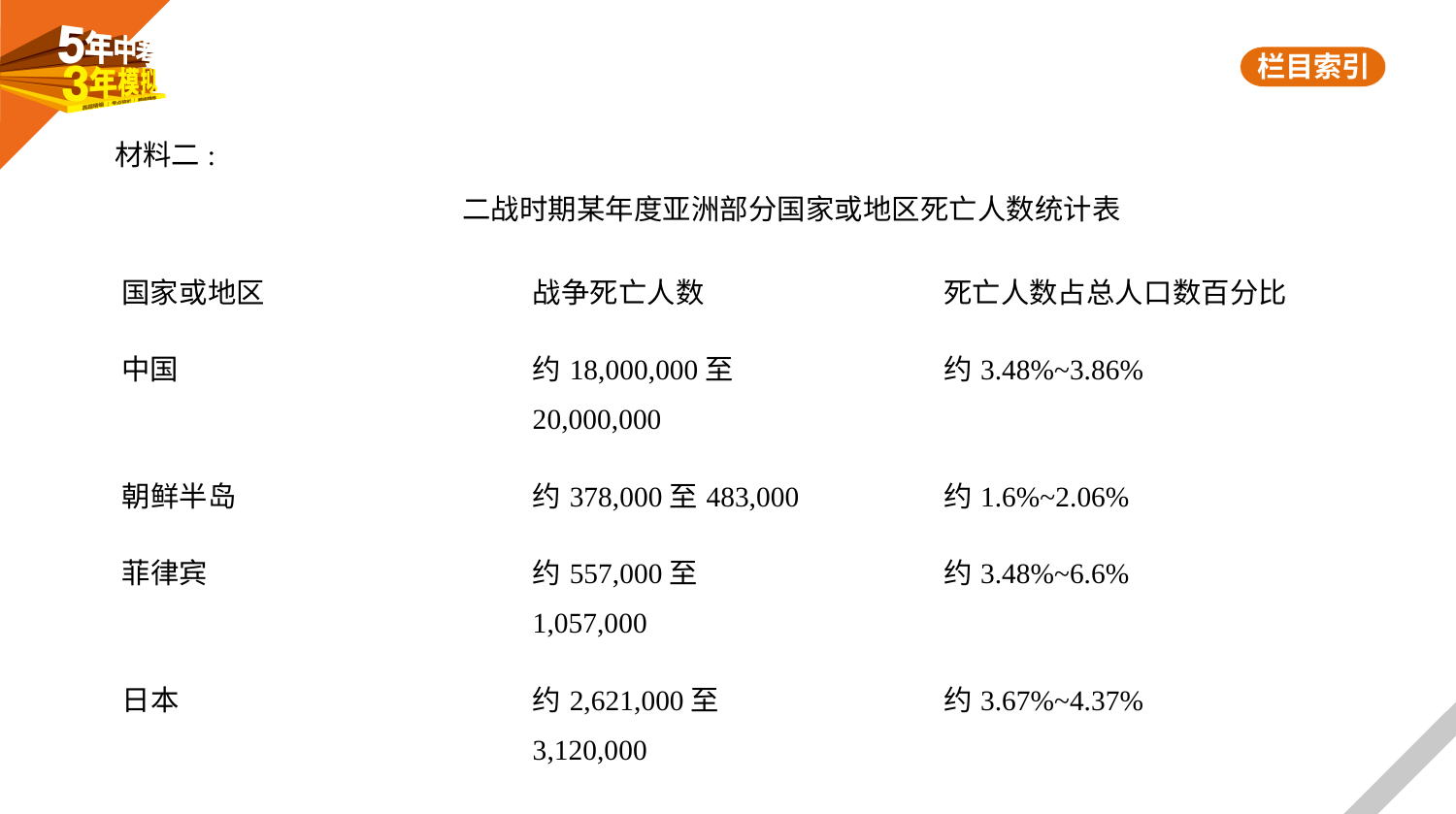

材料二:
二战时期某年度亚洲部分国家或地区死亡人数统计表
| 国家或地区 | 战争死亡人数 | 死亡人数占总人口数百分比 |
| --- | --- | --- |
| 中国 | 约18,000,000至 20,000,000 | 约3.48%~3.86% |
| 朝鲜半岛 | 约378,000至483,000 | 约1.6%~2.06% |
| 菲律宾 | 约557,000至 1,057,000 | 约3.48%~6.6% |
| 日本 | 约2,621,000至 3,120,000 | 约3.67%~4.37% |